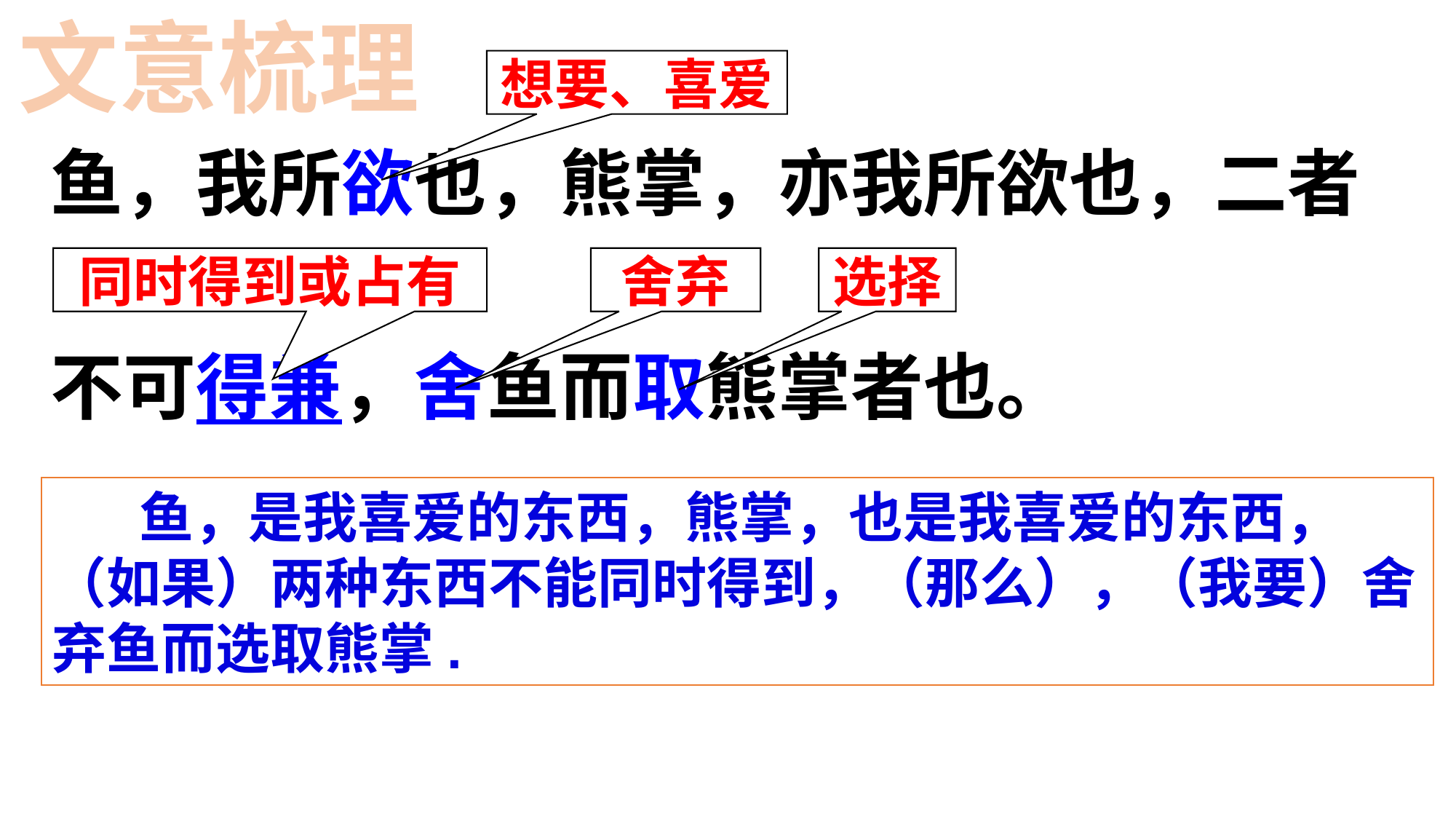

文意梳理
想要、喜爱
鱼，我所欲也，熊掌，亦我所欲也，二者

不可得兼，舍鱼而取熊掌者也。
同时得到或占有
舍弃
选择
      鱼，是我喜爱的东西，熊掌，也是我喜爱的东西，（如果）两种东西不能同时得到，（那么），（我要）舍弃鱼而选取熊掌.